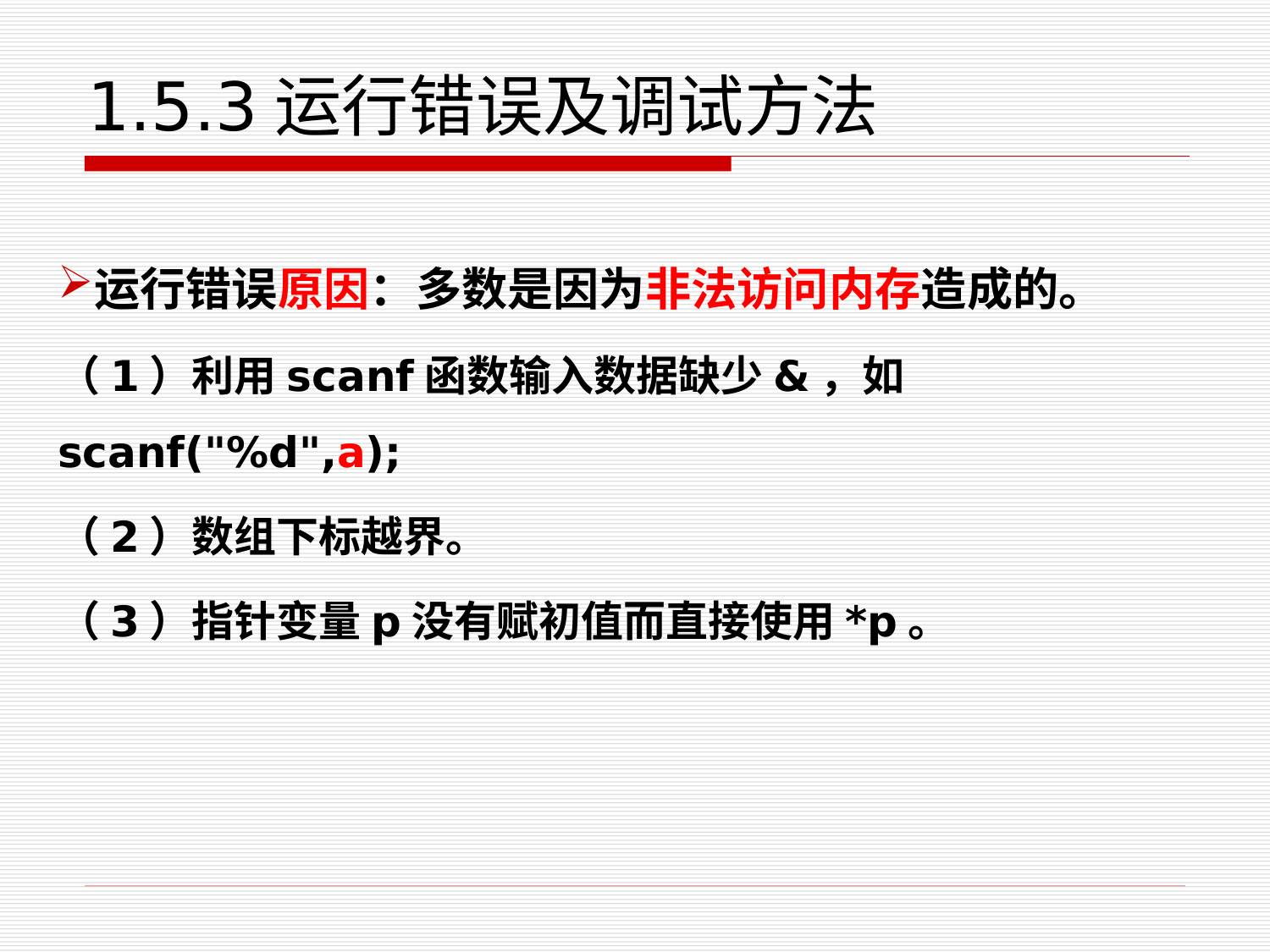

1.5.3运行错误及调试方法
运行错误原因：多数是因为非法访问内存造成的。
（1）利用scanf函数输入数据缺少&，如scanf("%d",a);
（2）数组下标越界。
（3）指针变量p没有赋初值而直接使用*p。